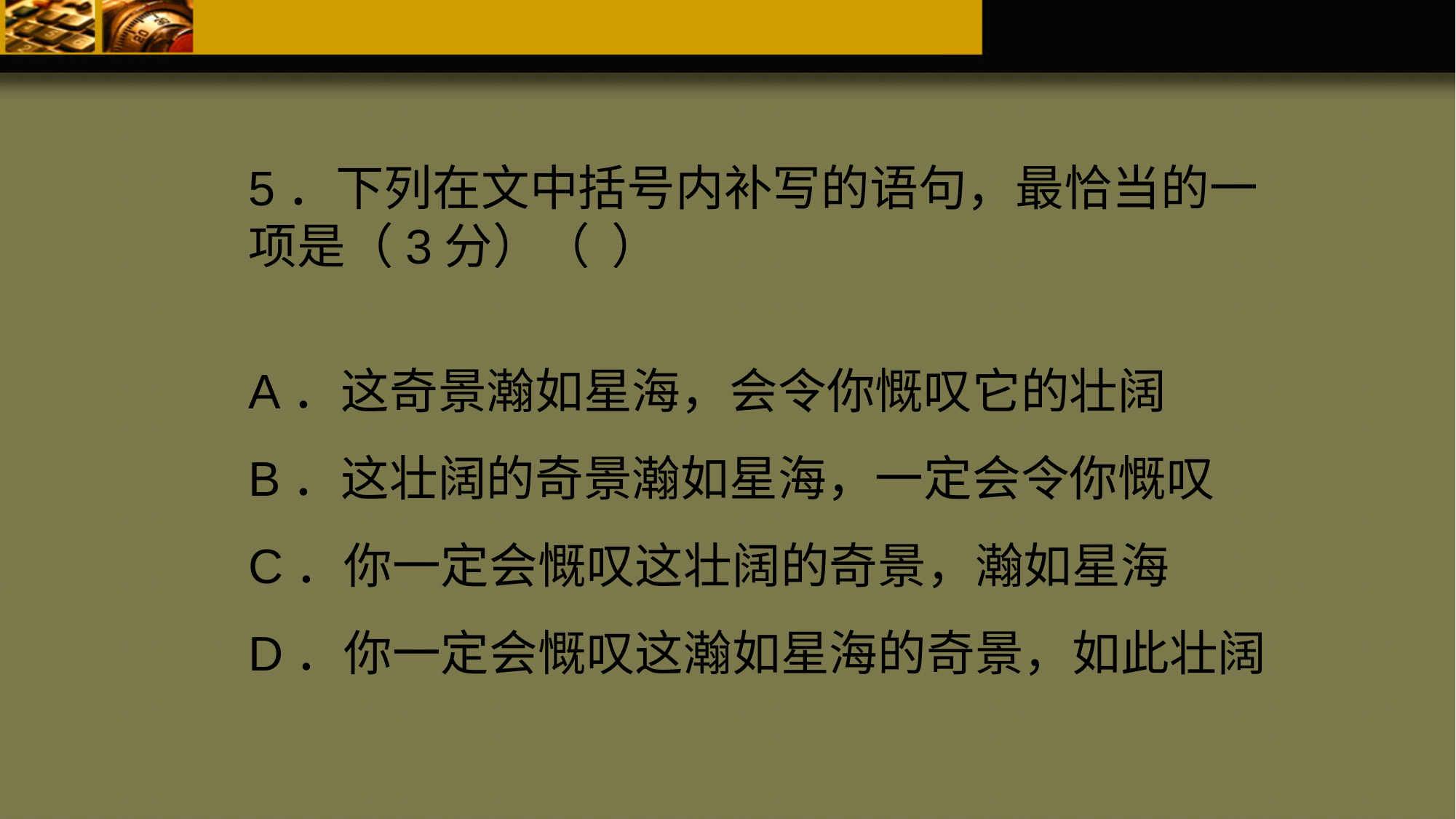

5．下列在文中括号内补写的语句，最恰当的一项是（3分）（  ）

A．这奇景瀚如星海，会令你慨叹它的壮阔
B．这壮阔的奇景瀚如星海，一定会令你慨叹
C．你一定会慨叹这壮阔的奇景，瀚如星海
D．你一定会慨叹这瀚如星海的奇景，如此壮阔
24